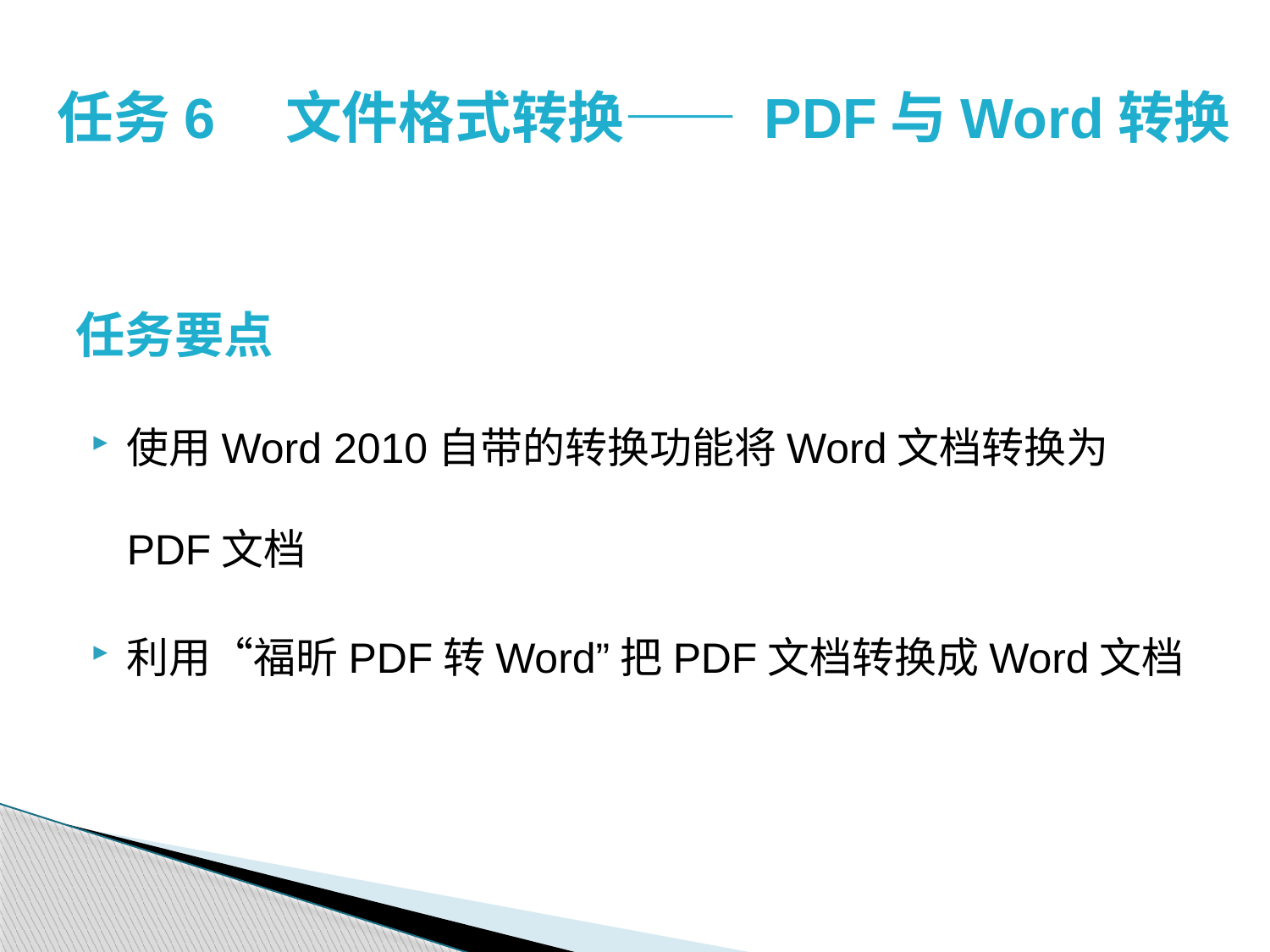

# 任务6　文件格式转换—— PDF与Word转换
任务要点
使用Word 2010自带的转换功能将Word文档转换为PDF文档
利用“福昕PDF转Word”把PDF文档转换成Word文档